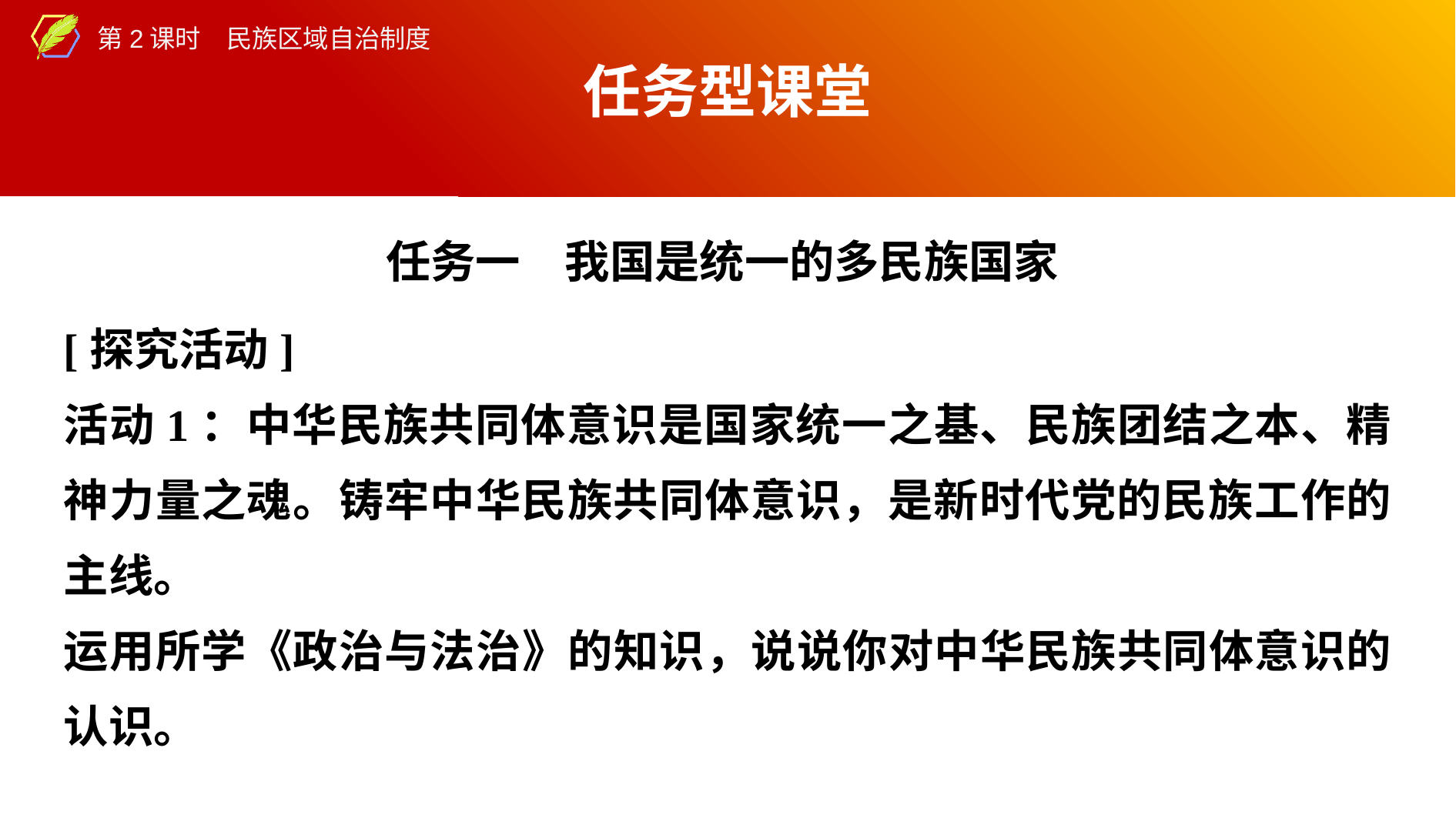

任务型课堂
任务一　我国是统一的多民族国家
[探究活动]
活动1：中华民族共同体意识是国家统一之基、民族团结之本、精神力量之魂。铸牢中华民族共同体意识，是新时代党的民族工作的主线。
运用所学《政治与法治》的知识，说说你对中华民族共同体意识的认识。